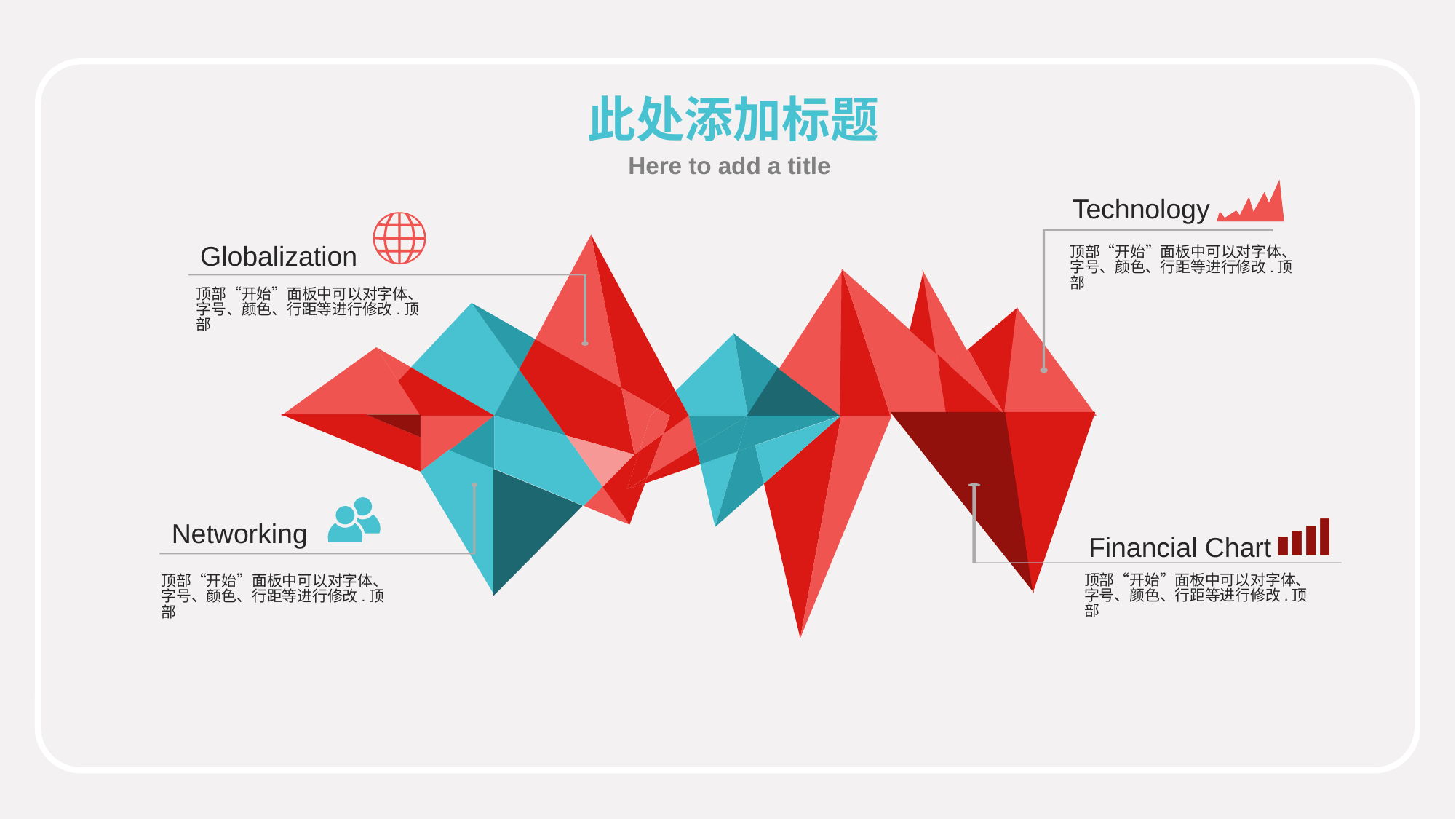

此处添加标题
Here to add a title

Technology

Globalization

顶部“开始”面板中可以对字体、字号、颜色、行距等进行修改.顶部

顶部“开始”面板中可以对字体、字号、颜色、行距等进行修改.顶部

Networking

Financial Chart
顶部“开始”面板中可以对字体、字号、颜色、行距等进行修改.顶部
顶部“开始”面板中可以对字体、字号、颜色、行距等进行修改.顶部